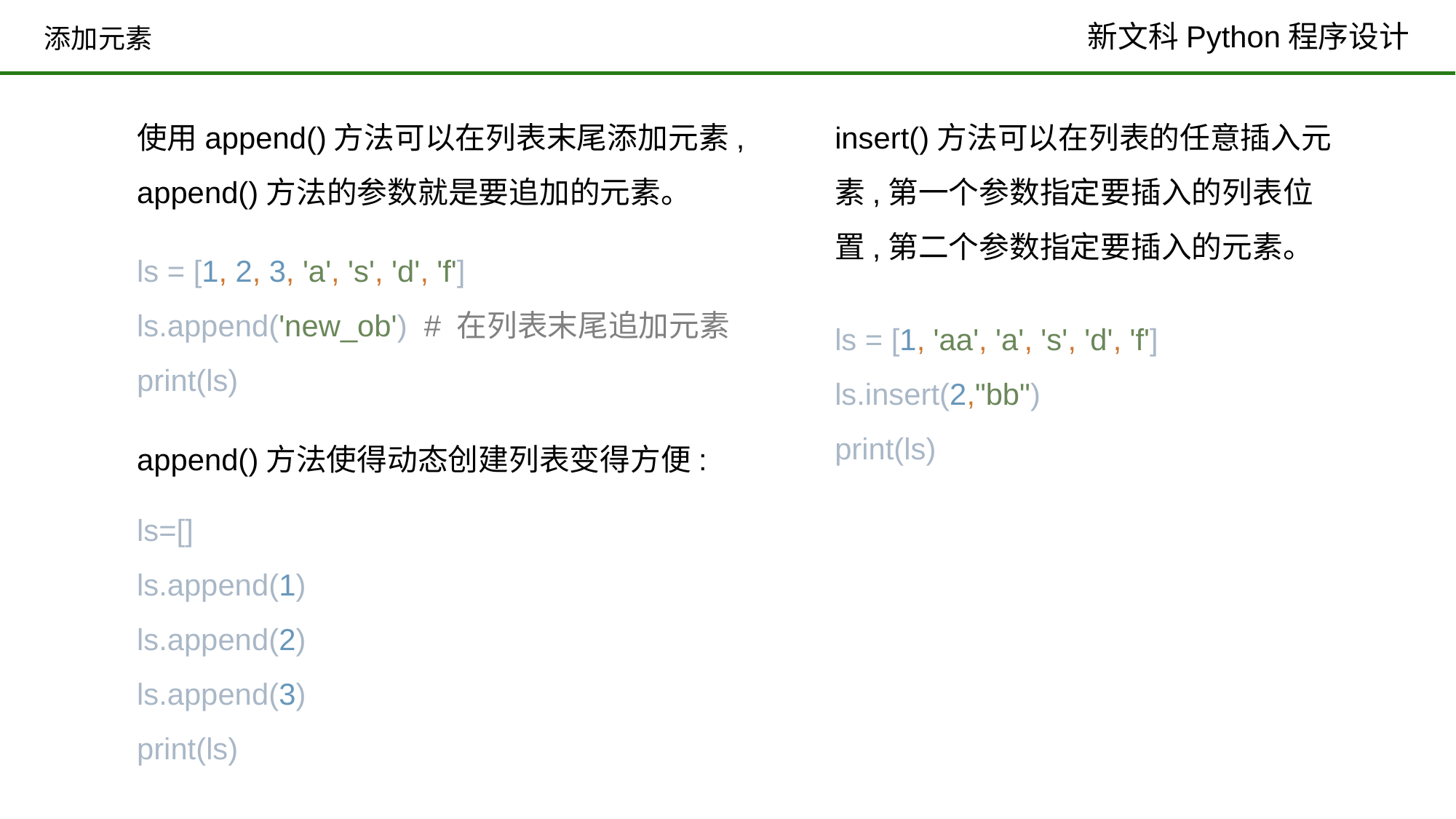

# 添加元素
使用append()方法可以在列表末尾添加元素,append()方法的参数就是要追加的元素。
insert()方法可以在列表的任意插入元素,第一个参数指定要插入的列表位置,第二个参数指定要插入的元素。
ls = [1, 2, 3, 'a', 's', 'd', 'f']
ls.append('new_ob')  # 在列表末尾追加元素
print(ls)
ls = [1, 'aa', 'a', 's', 'd', 'f']
ls.insert(2,"bb")
print(ls)
append()方法使得动态创建列表变得方便:
ls=[]
ls.append(1)
ls.append(2)
ls.append(3)
print(ls)